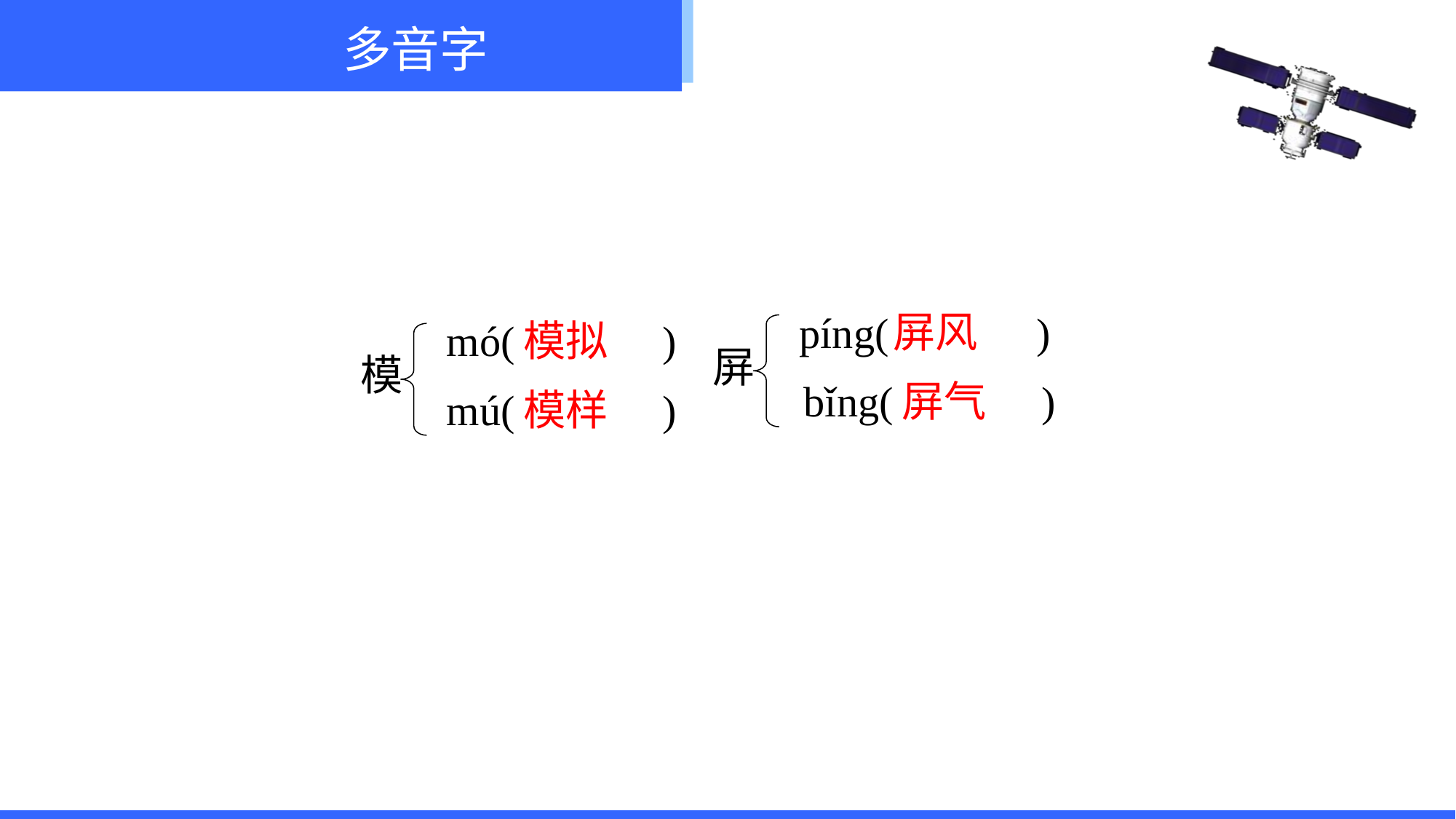

多音字
屏风
píng(              )
模拟
mó(              )

屏
模
屏气
bǐng(              )
模样
mú(              )